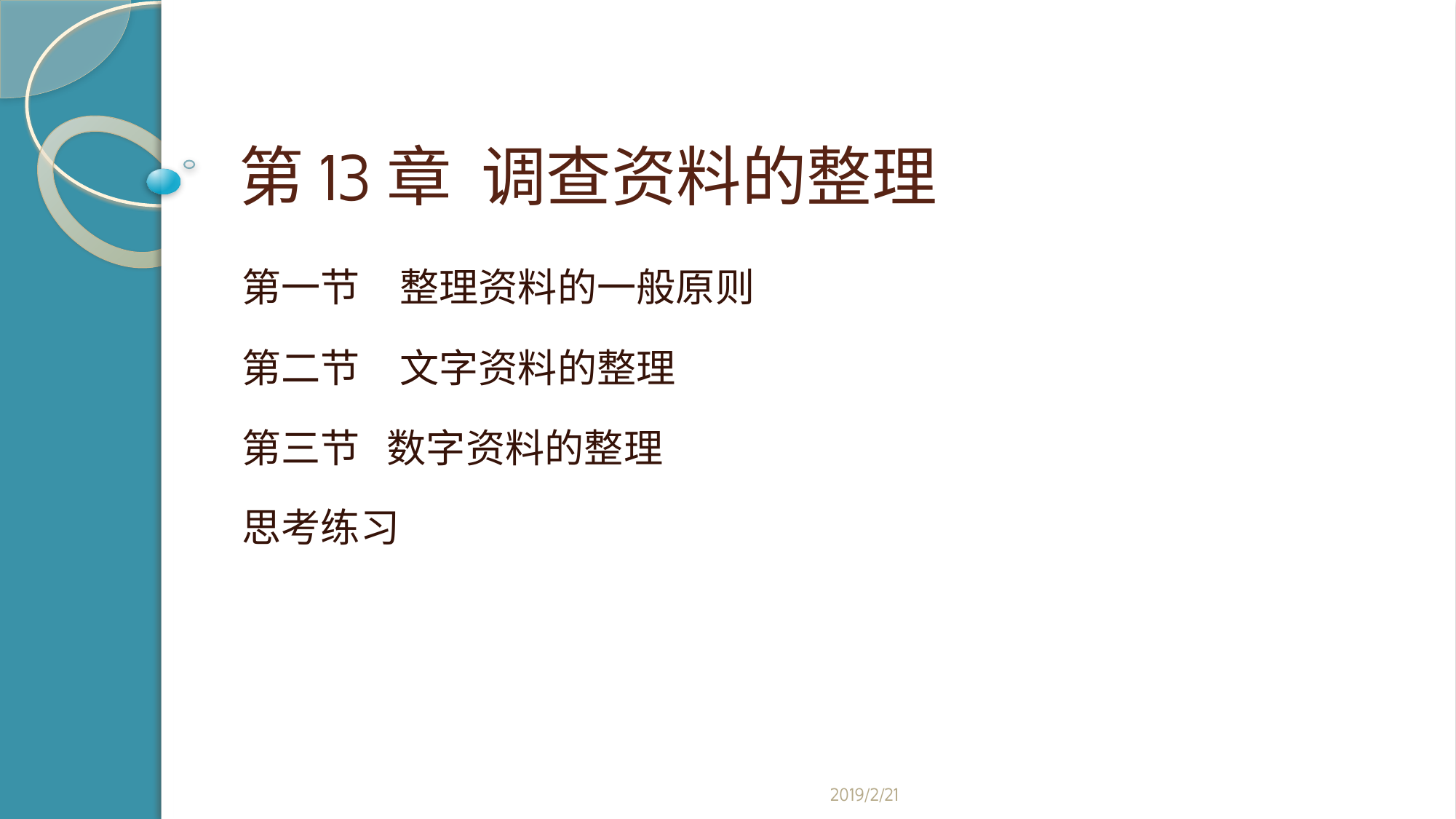

# 第13章  调查资料的整理
第一节　整理资料的一般原则
第二节　文字资料的整理
第三节   数字资料的整理
思考练习
2019/2/21